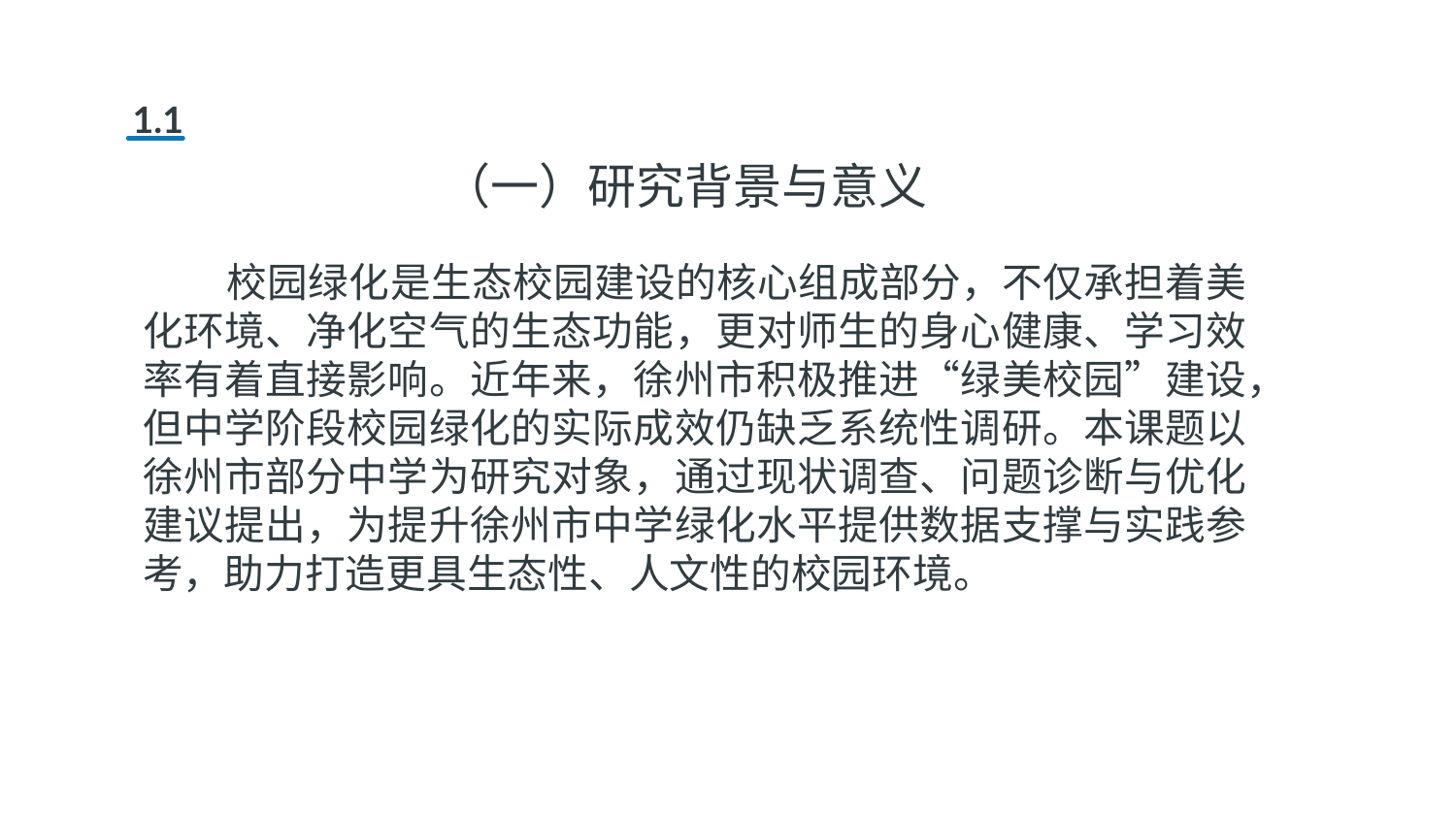

1.1
（一）研究背景与意义
        校园绿化是生态校园建设的核心组成部分，不仅承担着美化环境、净化空气的生态功能，更对师生的身心健康、学习效率有着直接影响。近年来，徐州市积极推进“绿美校园”建设，但中学阶段校园绿化的实际成效仍缺乏系统性调研。本课题以徐州市部分中学为研究对象，通过现状调查、问题诊断与优化建议提出，为提升徐州市中学绿化水平提供数据支撑与实践参考，助力打造更具生态性、人文性的校园环境。